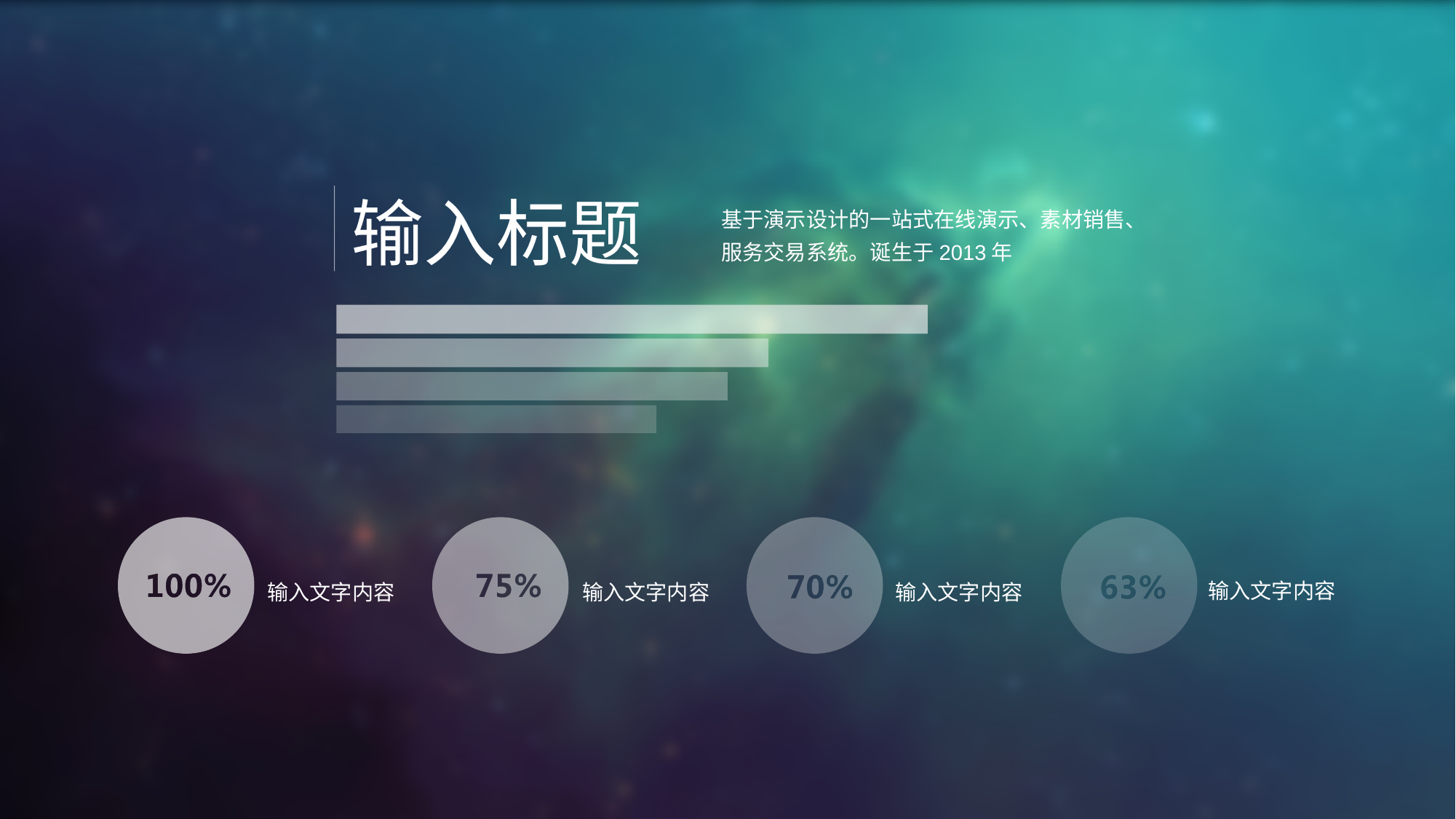

输入标题
基于演示设计的一站式在线演示、素材销售、服务交易系统。诞生于2013年

输入文字内容
输入文字内容
输入文字内容
输入文字内容